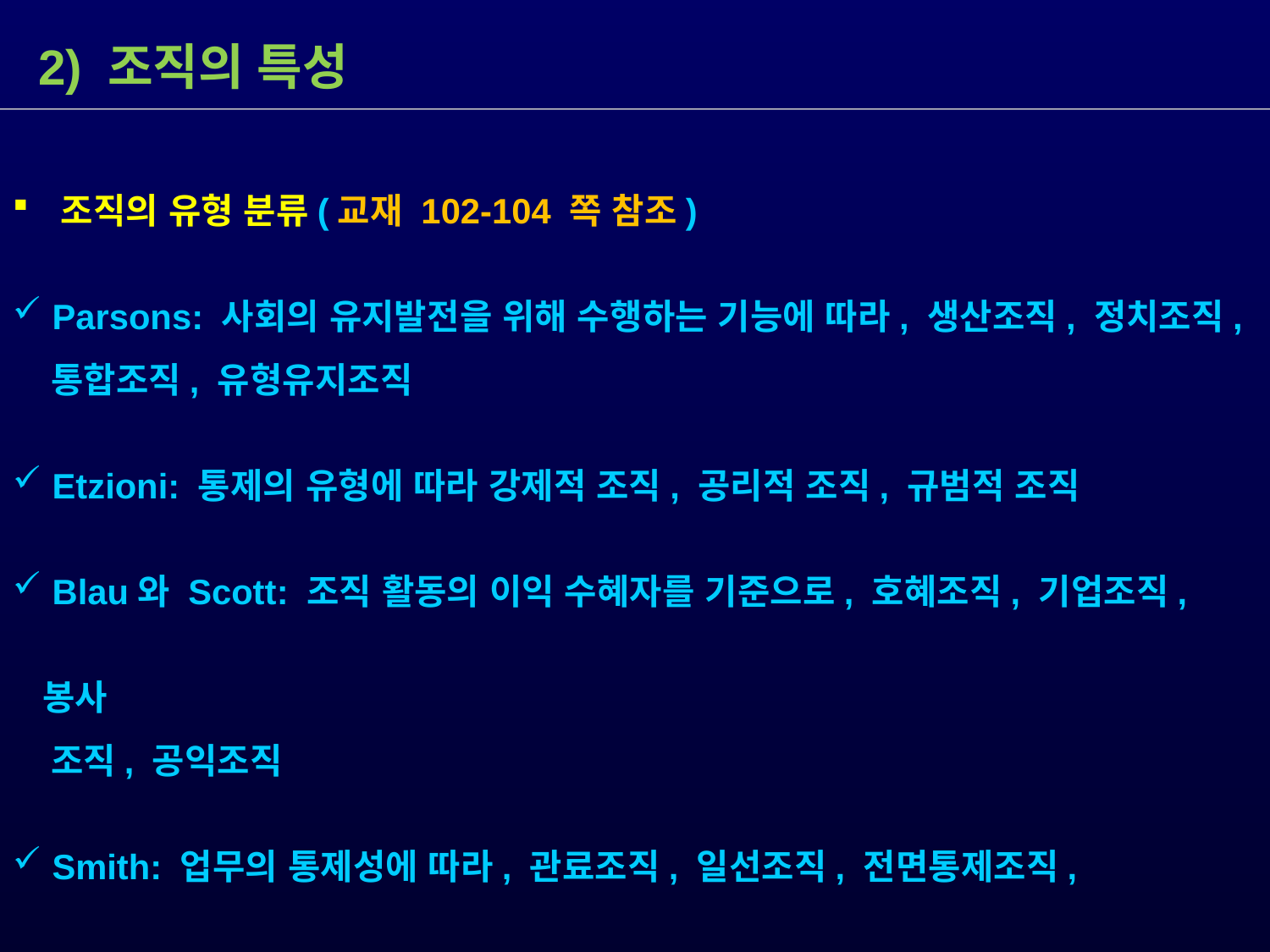

2) 조직의 특성

 조직의 유형 분류(교재 102-104 쪽 참조)
 Parsons: 사회의 유지발전을 위해 수행하는 기능에 따라, 생산조직, 정치조직,
   통합조직, 유형유지조직
 Etzioni: 통제의 유형에 따라 강제적 조직, 공리적 조직, 규범적 조직
 Blau와 Scott: 조직 활동의 이익 수혜자를 기준으로, 호혜조직, 기업조직, 봉사
   조직, 공익조직
 Smith: 업무의 통제성에 따라, 관료조직, 일선조직, 전면통제조직, 투과성조직
 조직구조의 공식화 정도에 따라 공식 조직과 비공식 조직